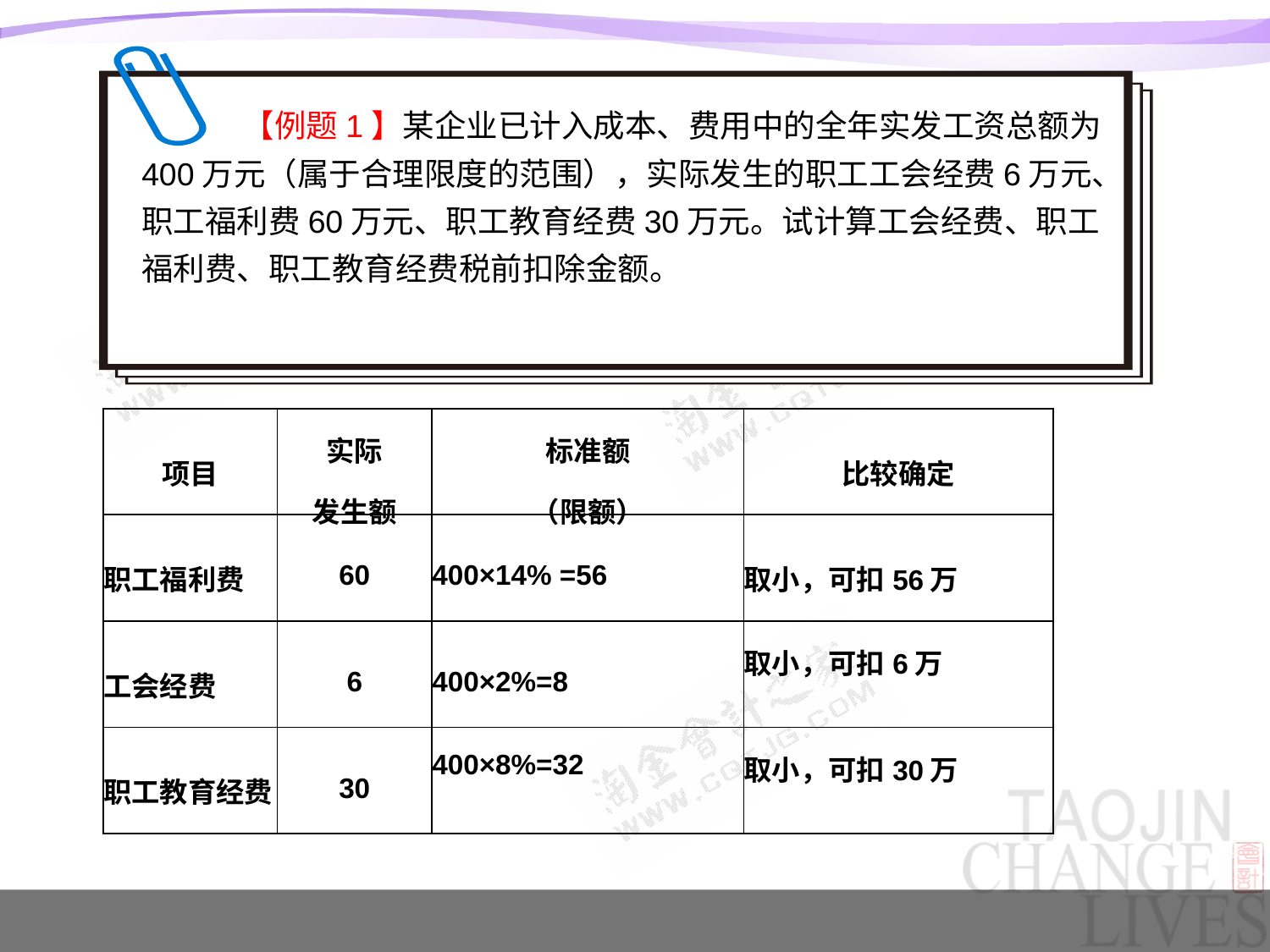

【例题1】某企业已计入成本、费用中的全年实发工资总额为400万元（属于合理限度的范围），实际发生的职工工会经费6万元、职工福利费60万元、职工教育经费30万元。试计算工会经费、职工福利费、职工教育经费税前扣除金额。

| 项目 | 实际 发生额 | 标准额 （限额） | 比较确定 |
| --- | --- | --- | --- |
| 职工福利费 | 60 | 400×14% =56 | 取小，可扣56万 |
| 工会经费 | 6 | 400×2%=8 | 取小，可扣6万 |
| 职工教育经费 | 30 | 400×8%=32 | 取小，可扣30万 |